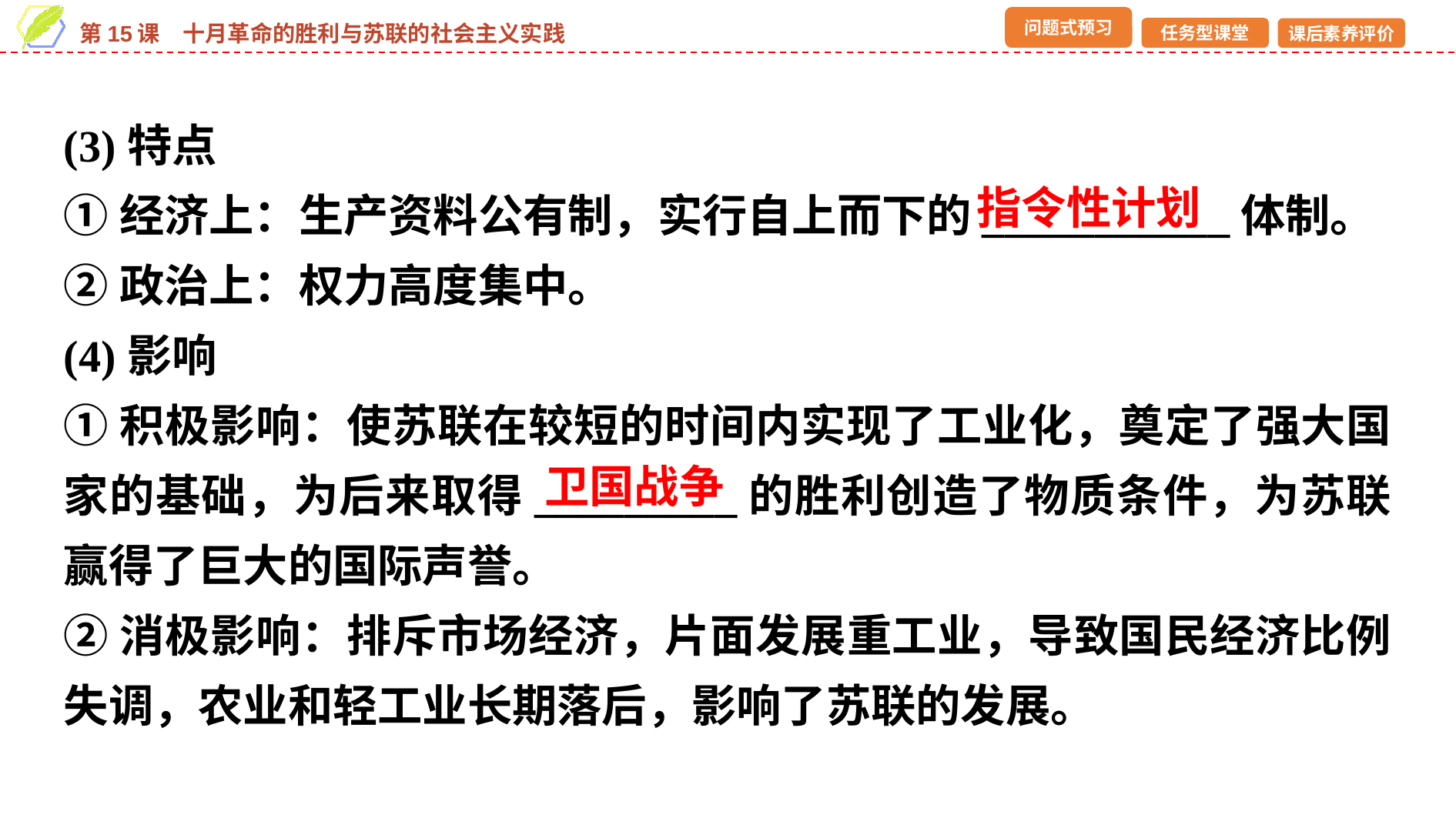

(3)特点
①经济上：生产资料公有制，实行自上而下的___________体制。
②政治上：权力高度集中。
(4)影响
①积极影响：使苏联在较短的时间内实现了工业化，奠定了强大国家的基础，为后来取得_________的胜利创造了物质条件，为苏联赢得了巨大的国际声誉。
②消极影响：排斥市场经济，片面发展重工业，导致国民经济比例失调，农业和轻工业长期落后，影响了苏联的发展。
指令性计划
卫国战争